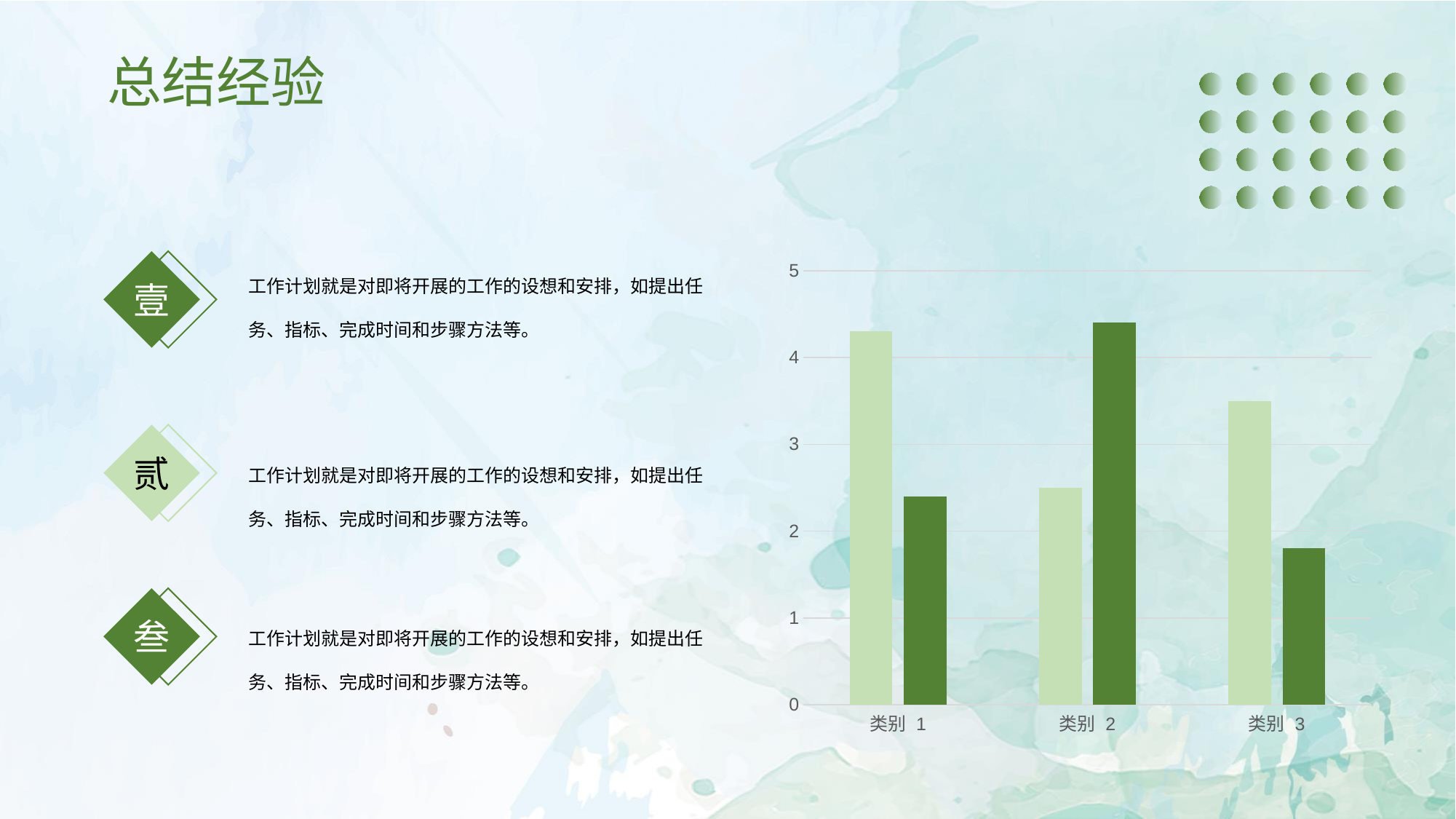

总结经验

工作计划就是对即将开展的工作的设想和安排，如提出任务、指标、完成时间和步骤方法等。

壹

### Chart

| Category | 系列 1 | 系列 2 |
|---|---|---|
| 类别 1 | 4.3 | 2.4 |
| 类别 2 | 2.5 | 4.4 |
| 类别 3 | 3.5 | 1.8 |

工作计划就是对即将开展的工作的设想和安排，如提出任务、指标、完成时间和步骤方法等。
贰

工作计划就是对即将开展的工作的设想和安排，如提出任务、指标、完成时间和步骤方法等。
叁